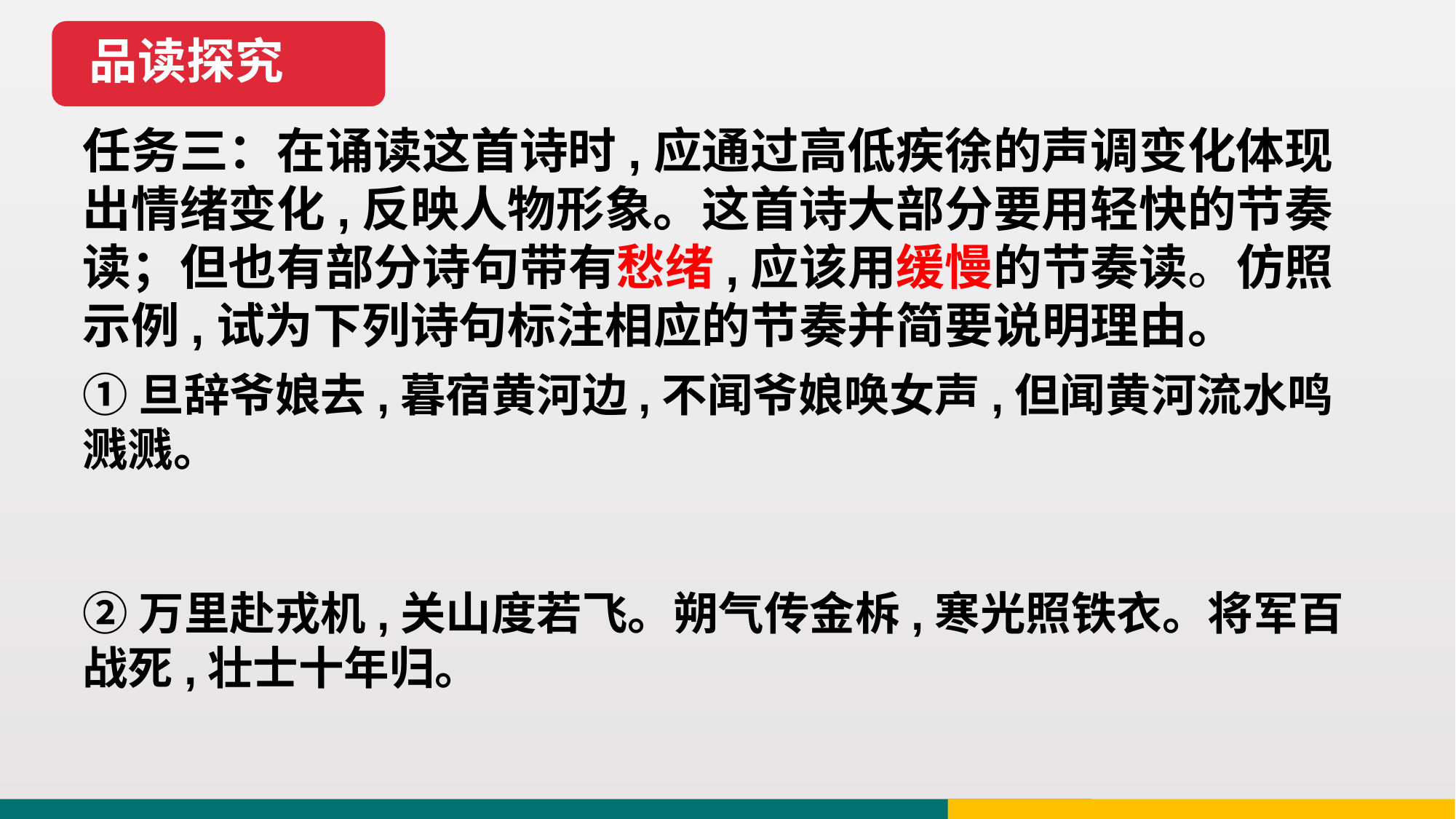

品读探究
任务三：在诵读这首诗时,应通过高低疾徐的声调变化体现出情绪变化,反映人物形象。这首诗大部分要用轻快的节奏读；但也有部分诗句带有愁绪,应该用缓慢的节奏读。仿照示例,试为下列诗句标注相应的节奏并简要说明理由。
①旦辞爷娘去,暮宿黄河边,不闻爷娘唤女声,但闻黄河流水鸣溅溅。

②万里赴戎机,关山度若飞。朔气传金柝,寒光照铁衣。将军百战死,壮士十年归。